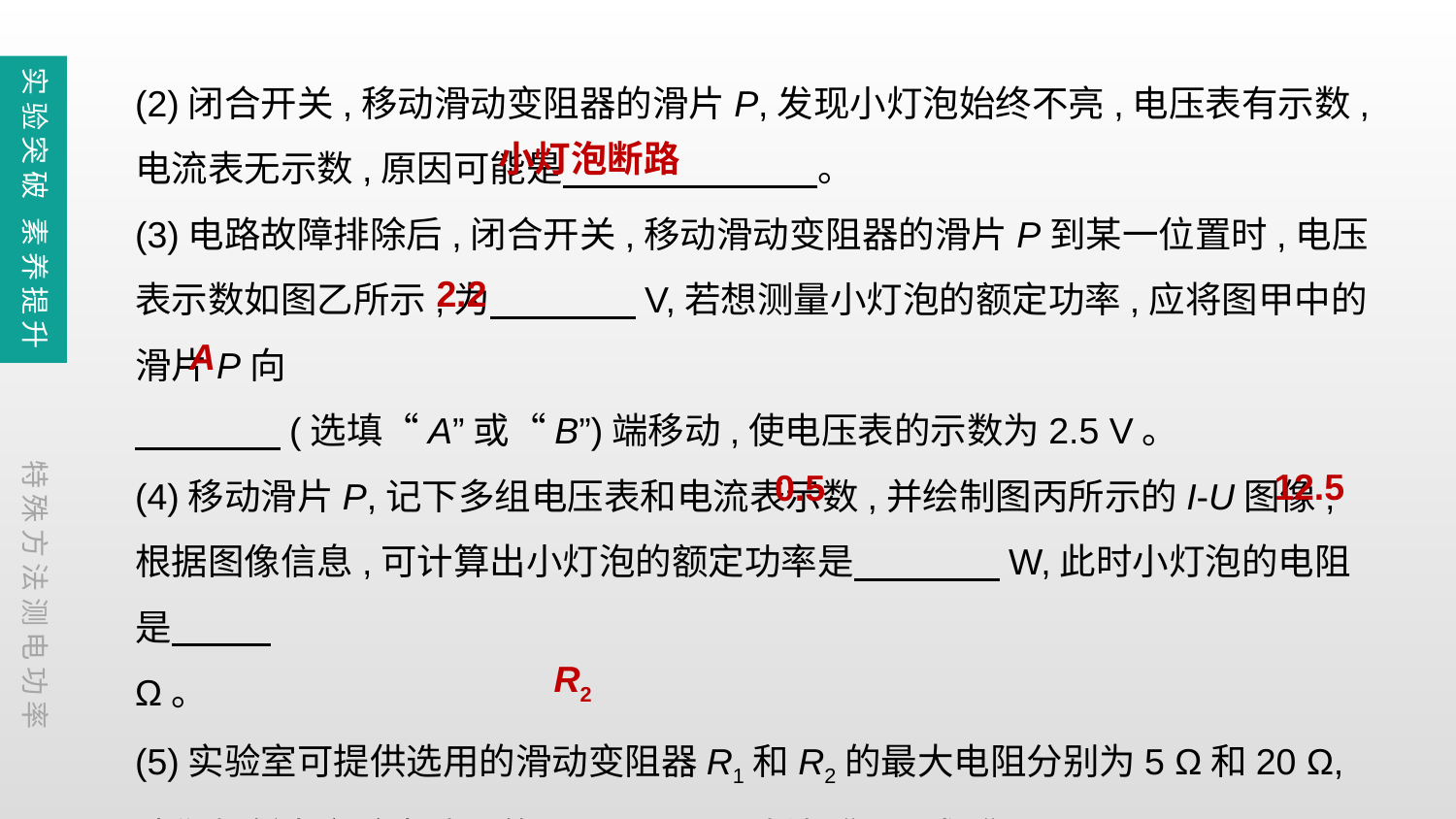

(2)闭合开关,移动滑动变阻器的滑片P,发现小灯泡始终不亮,电压表有示数,电流表无示数,原因可能是　　　　　　　。
(3)电路故障排除后,闭合开关,移动滑动变阻器的滑片P到某一位置时,电压表示数如图乙所示,为　　　　V,若想测量小灯泡的额定功率,应将图甲中的滑片P向
　　　　(选填“A”或“B”)端移动,使电压表的示数为2.5 V。
(4)移动滑片P,记下多组电压表和电流表示数,并绘制图丙所示的I-U图像,根据图像信息,可计算出小灯泡的额定功率是　　　　W,此时小灯泡的电阻是
Ω。
(5)实验室可提供选用的滑动变阻器R1和R2的最大电阻分别为5 Ω和20 Ω,请你判断本实验中选用的是　　　　(选填“R1”或“R2”)。

实验突破 素养提升
小灯泡断路
2.2
A
特殊方法测电功率
12.5
0.5
R2